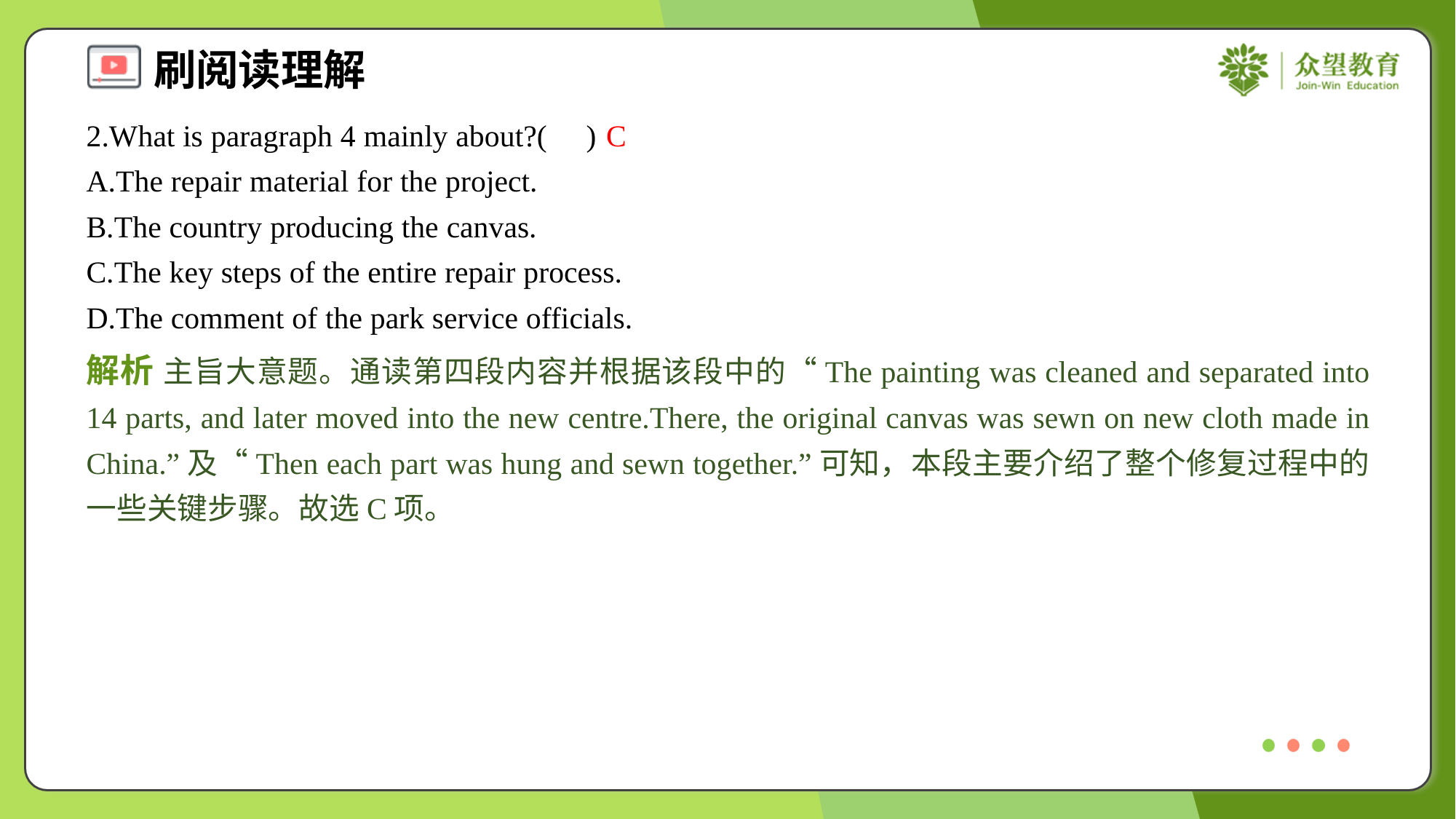

2.What is paragraph 4 mainly about?(     )
C
A.The repair material for the project.
B.The country producing the canvas.
C.The key steps of the entire repair process.
D.The comment of the park service officials.
解析 主旨大意题。通读第四段内容并根据该段中的“The painting was cleaned and separated into 14 parts, and later moved into the new centre.There, the original canvas was sewn on new cloth made in China.”及“Then each part was hung and sewn together.”可知，本段主要介绍了整个修复过程中的一些关键步骤。故选C项。